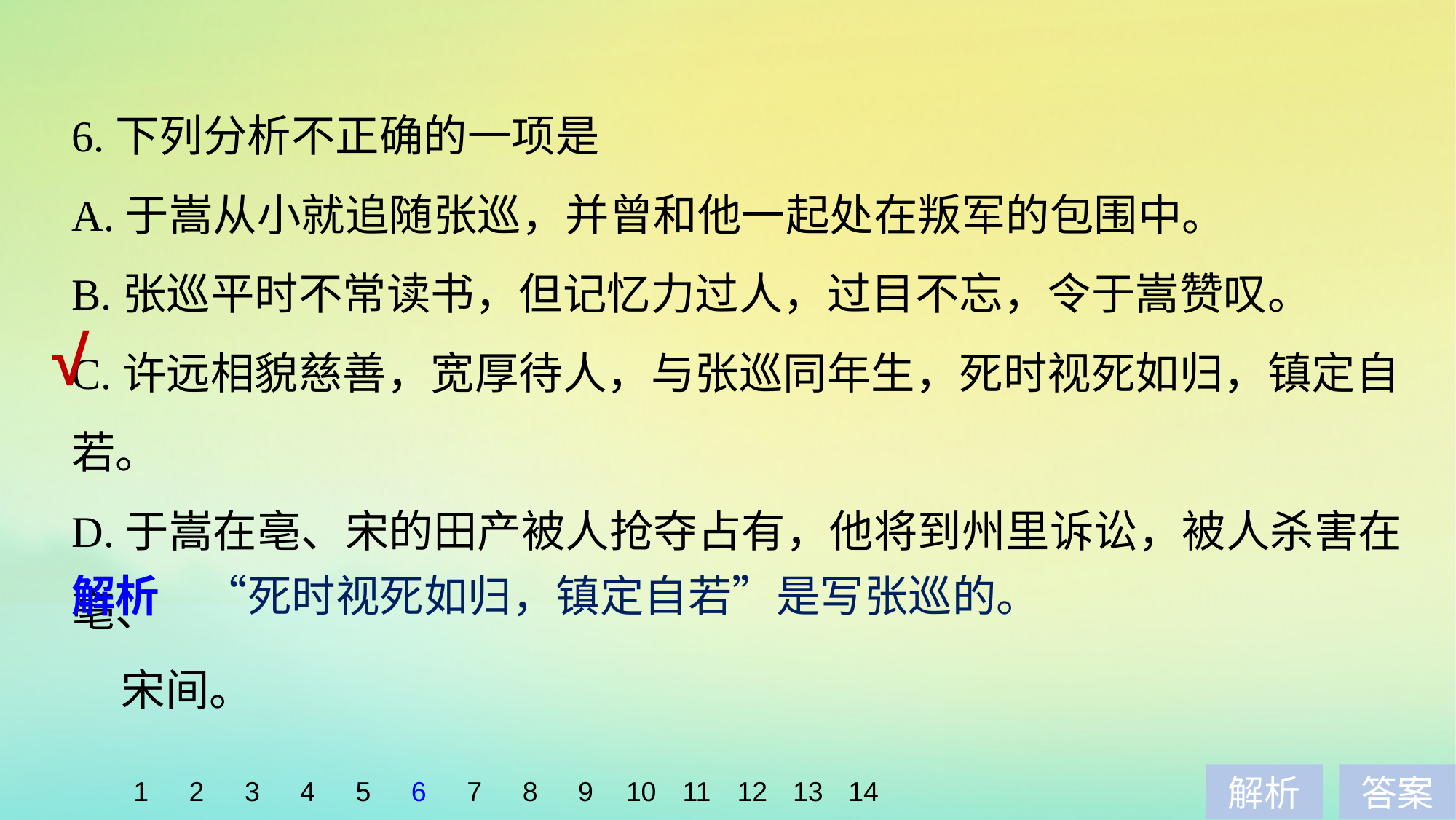

6.下列分析不正确的一项是
A.于嵩从小就追随张巡，并曾和他一起处在叛军的包围中。
B.张巡平时不常读书，但记忆力过人，过目不忘，令于嵩赞叹。
C.许远相貌慈善，宽厚待人，与张巡同年生，死时视死如归，镇定自若。
D.于嵩在亳、宋的田产被人抢夺占有，他将到州里诉讼，被人杀害在亳、
    宋间。
√
解析　“死时视死如归，镇定自若”是写张巡的。
1
2
3
4
5
6
7
8
9
10
11
12
13
14
解析
答案